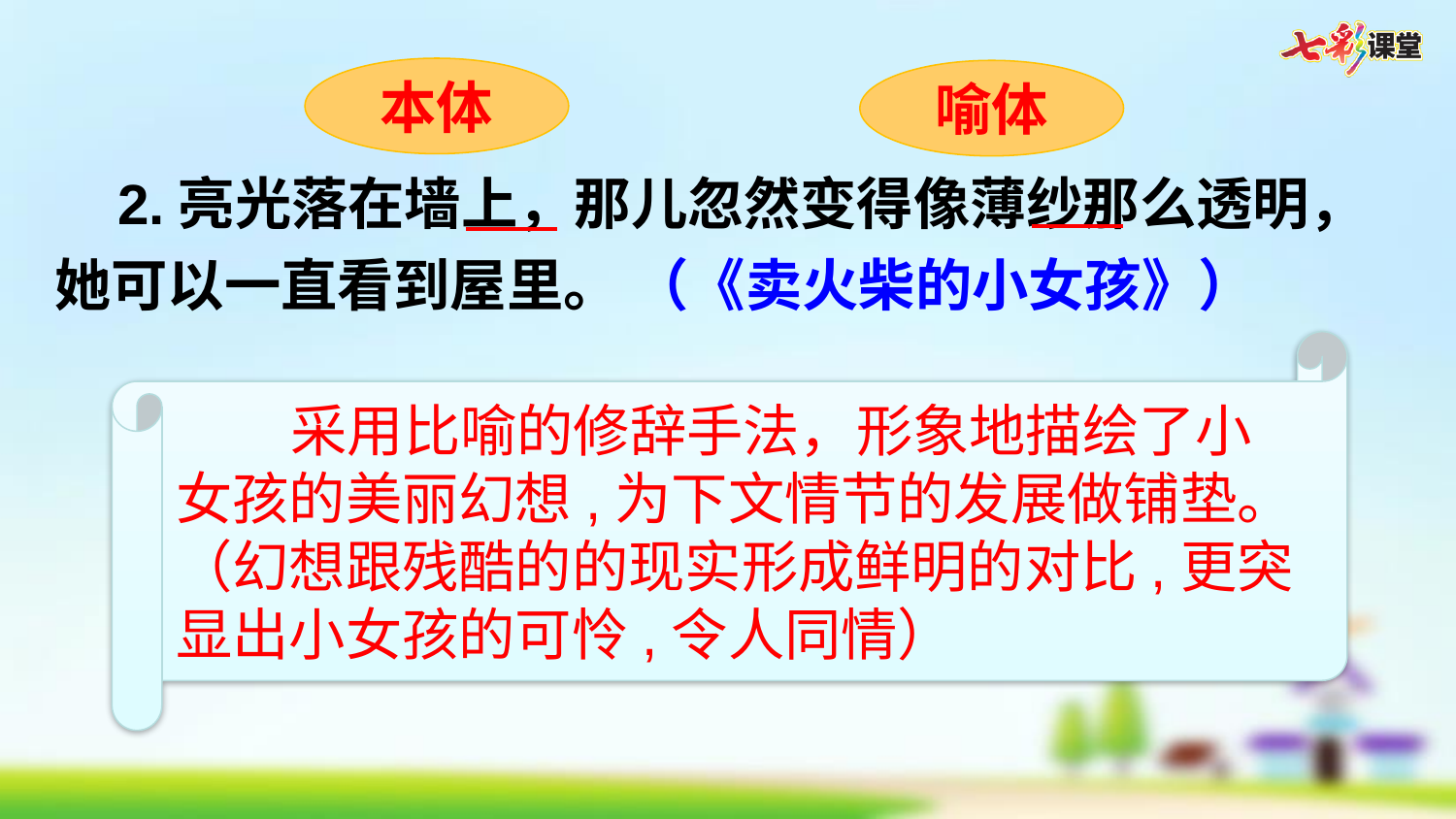

本体
喻体
    2.亮光落在墙上，那儿忽然变得像薄纱那么透明，她可以一直看到屋里。 （《卖火柴的小女孩》）

        采用比喻的修辞手法，形象地描绘了小女孩的美丽幻想,为下文情节的发展做铺垫。（幻想跟残酷的的现实形成鲜明的对比,更突显出小女孩的可怜,令人同情）